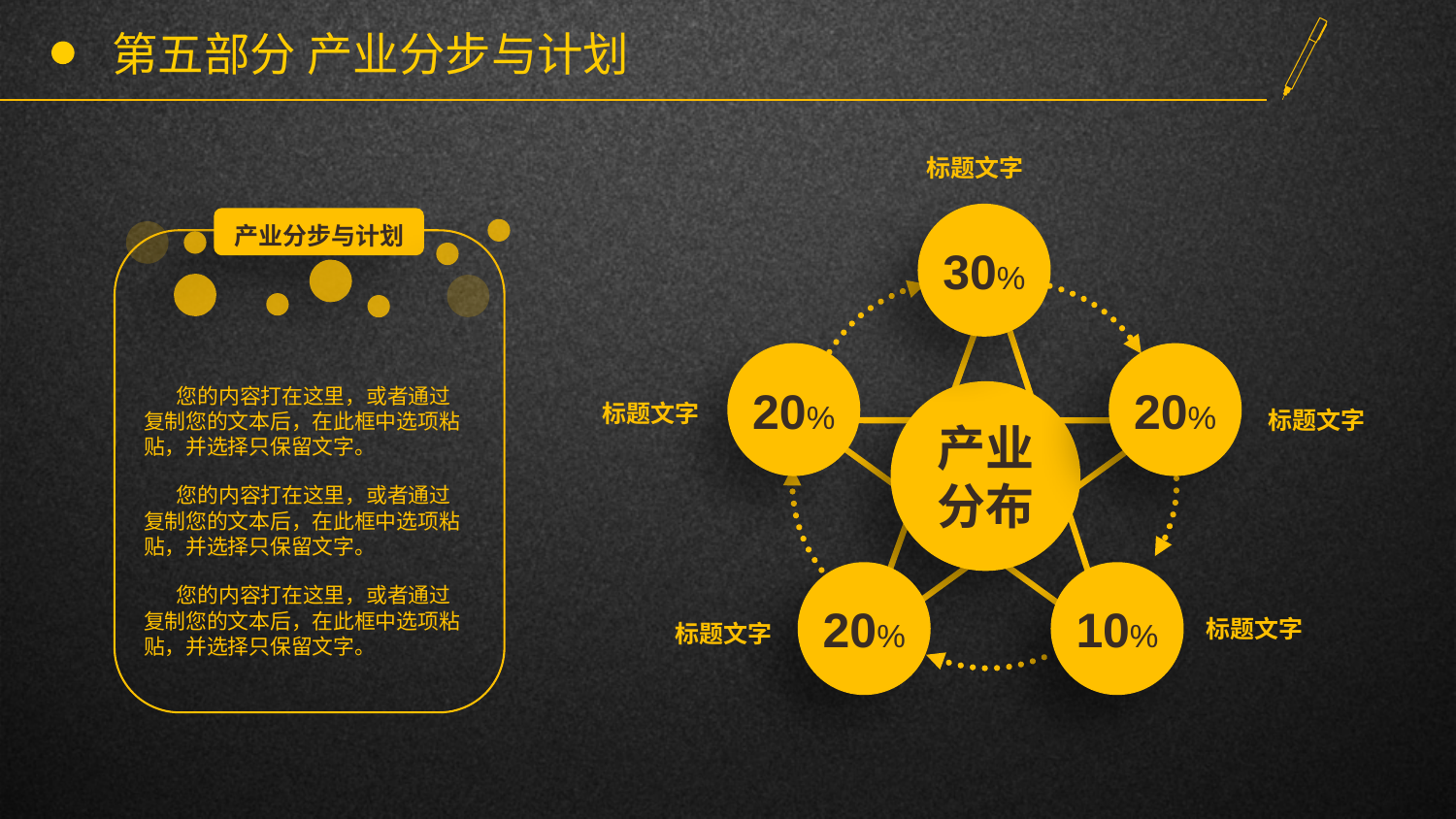

# 第五部分 产业分步与计划
标题文字
30%

产业分步与计划

20%
20%
      您的内容打在这里，或者通过复制您的文本后，在此框中选项粘贴，并选择只保留文字。
产业
分布
标题文字
标题文字

      您的内容打在这里，或者通过复制您的文本后，在此框中选项粘贴，并选择只保留文字。

20%
10%
      您的内容打在这里，或者通过复制您的文本后，在此框中选项粘贴，并选择只保留文字。
标题文字
标题文字